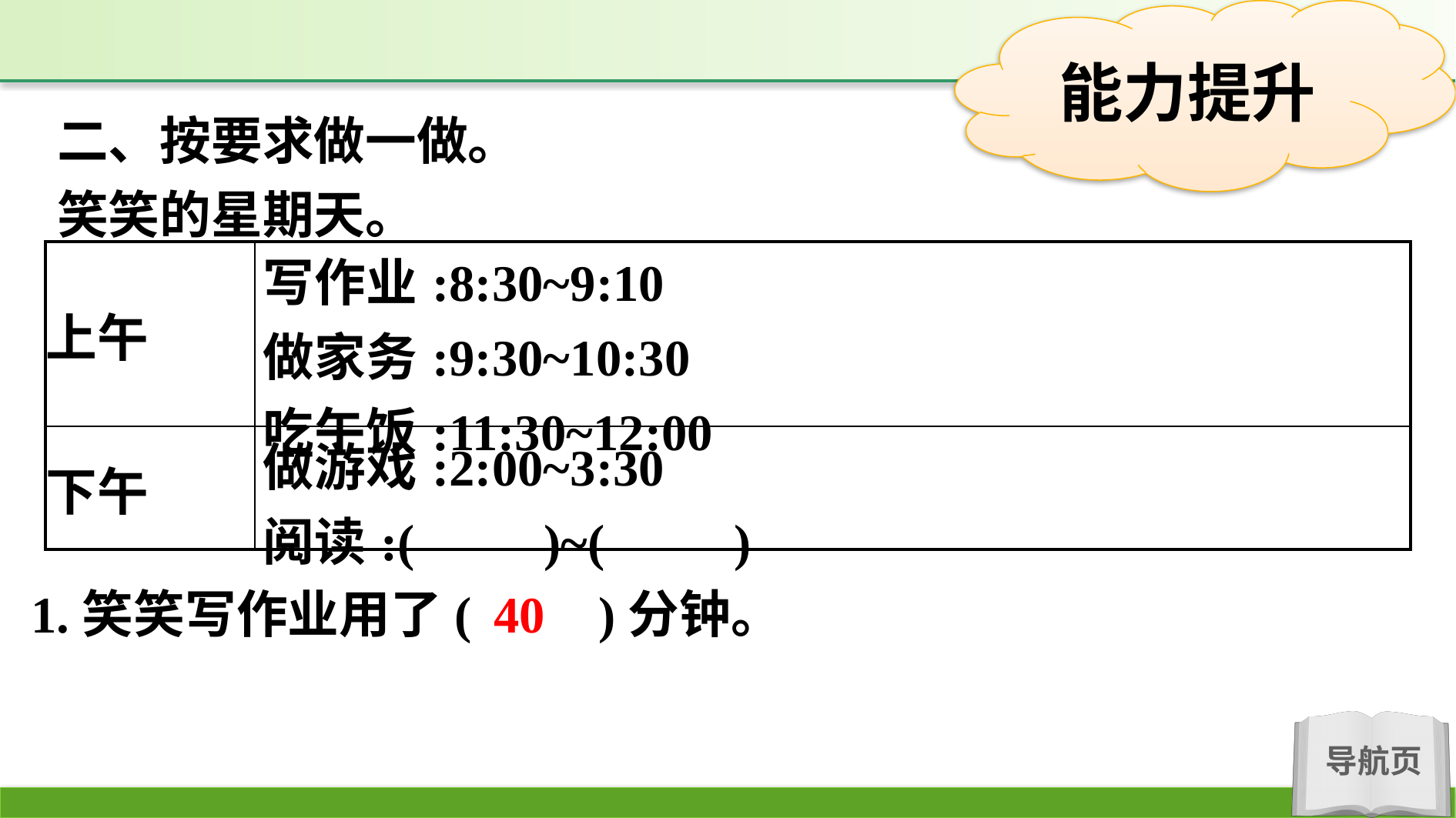

二、按要求做一做。
笑笑的星期天。
| 上午 | 写作业:8:30~9:10 做家务:9:30~10:30 吃午饭:11:30~12:00 |
| --- | --- |
| 下午 | 做游戏:2:00~3:30 阅读:(　　)~(　　) |
1.笑笑写作业用了(　　)分钟。
40